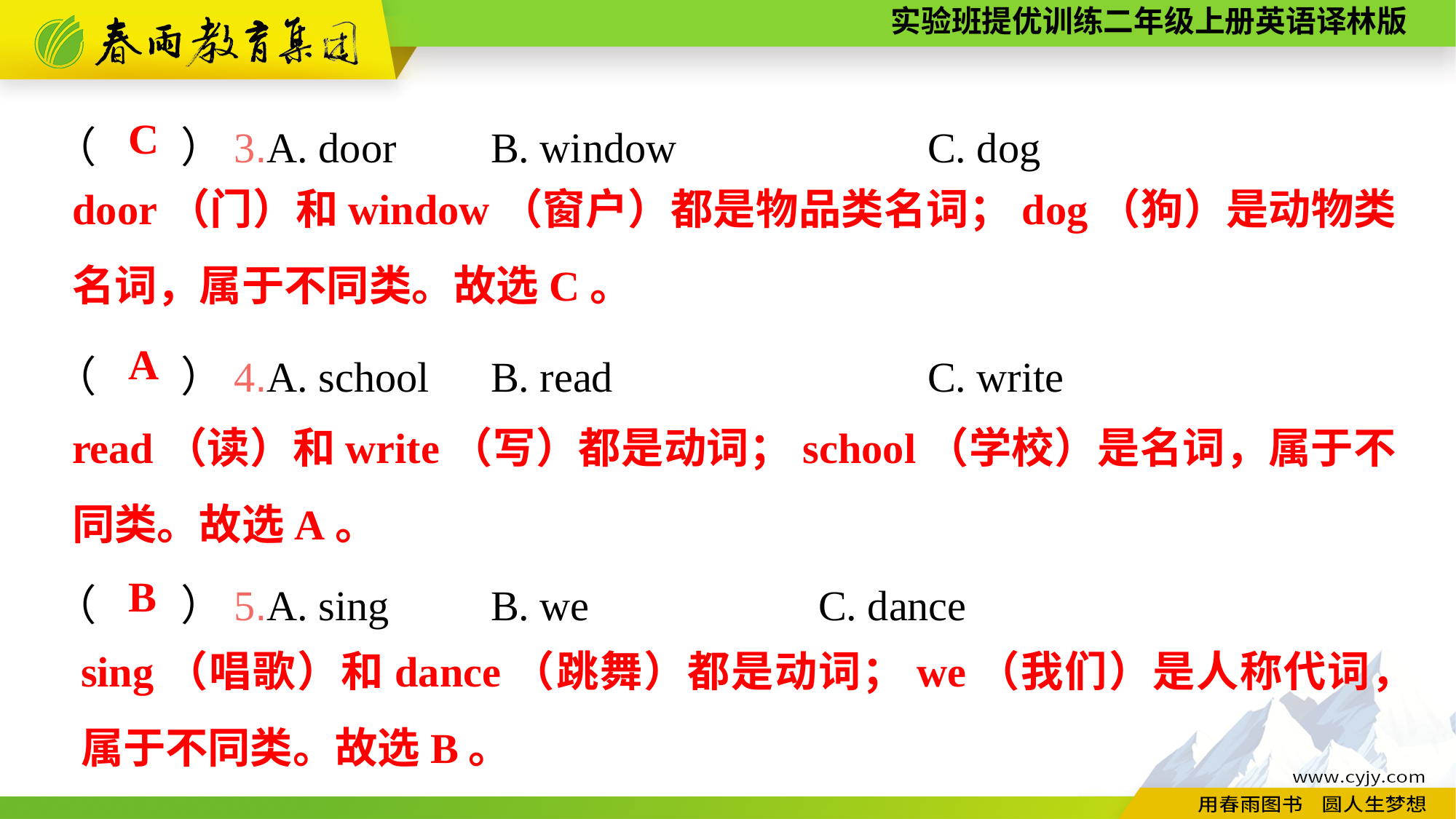

（　　）3.A. door	B. window			C. dog

（　　）4.A. school	B. read			C. write

（　　）5.A. sing	B. we			C. dance
C
door（门）和window（窗户）都是物品类名词；dog（狗）是动物类名词，属于不同类。故选C。
A
read（读）和write（写）都是动词；school（学校）是名词，属于不同类。故选A。
B
sing（唱歌）和dance（跳舞）都是动词；we（我们）是人称代词，属于不同类。故选B。